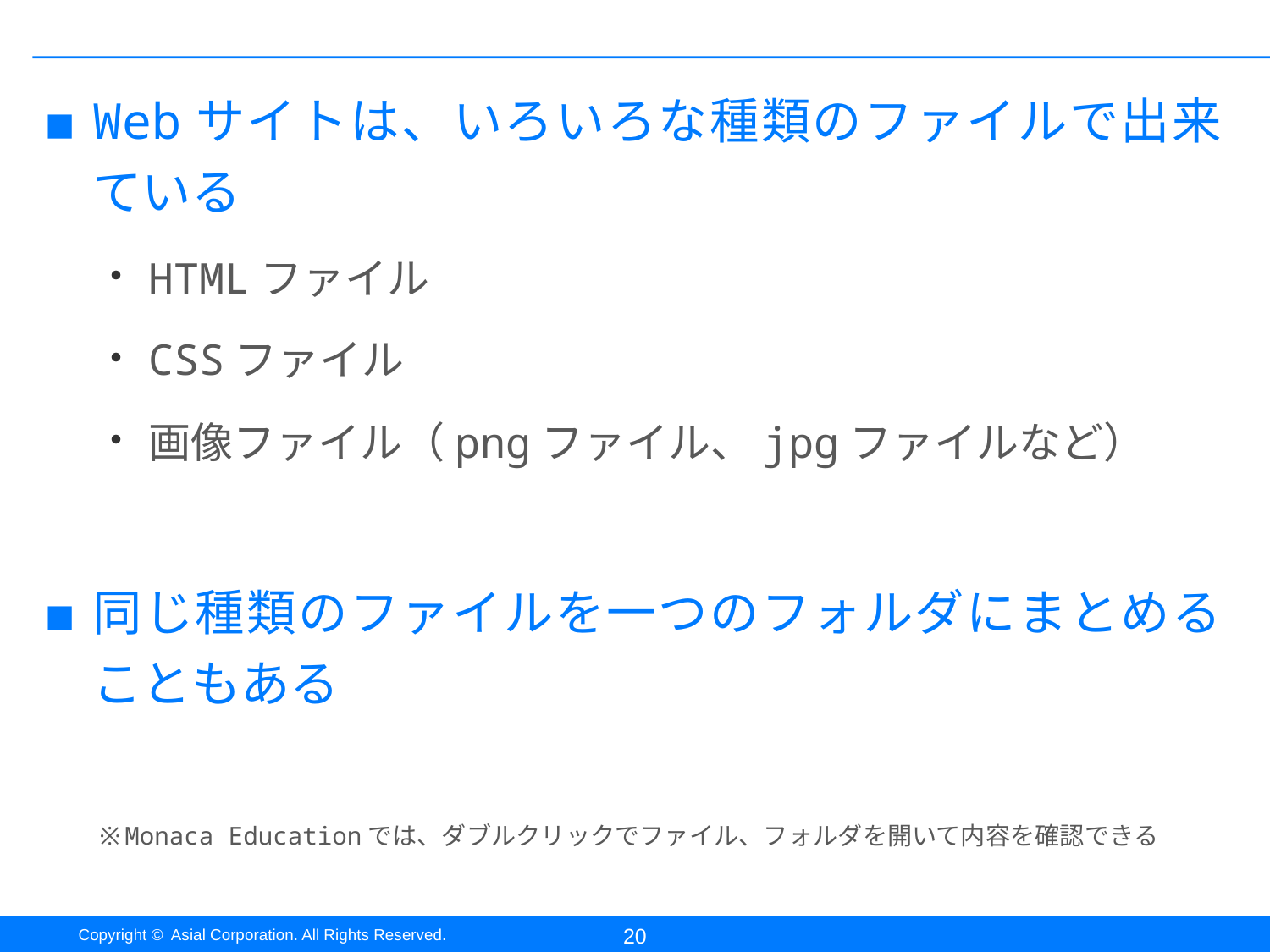

#

Webサイトは、いろいろな種類のファイルで出来ている
HTMLファイル
CSSファイル
画像ファイル（pngファイル、jpgファイルなど）

同じ種類のファイルを一つのフォルダにまとめることもある

※Monaca Educationでは、ダブルクリックでファイル、フォルダを開いて内容を確認できる
20